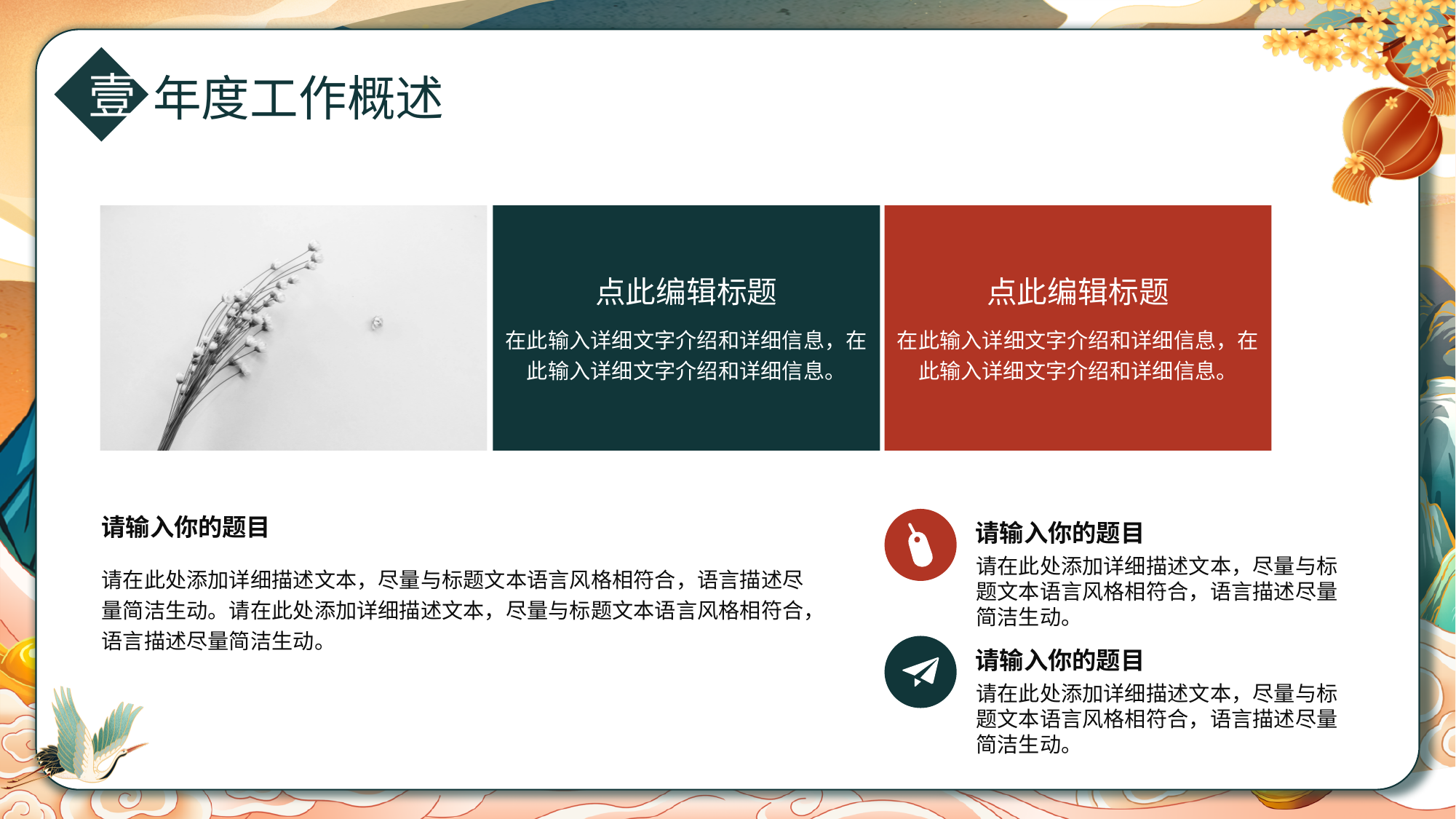

壹
年度工作概述

点此编辑标题

在此输入详细文字介绍和详细信息，在此输入详细文字介绍和详细信息。
点此编辑标题

在此输入详细文字介绍和详细信息，在此输入详细文字介绍和详细信息。

请输入你的题目
请在此处添加详细描述文本，尽量与标题文本语言风格相符合，语言描述尽量简洁生动。请在此处添加详细描述文本，尽量与标题文本语言风格相符合，语言描述尽量简洁生动。
请输入你的题目

请在此处添加详细描述文本，尽量与标题文本语言风格相符合，语言描述尽量简洁生动。

请输入你的题目

请在此处添加详细描述文本，尽量与标题文本语言风格相符合，语言描述尽量简洁生动。